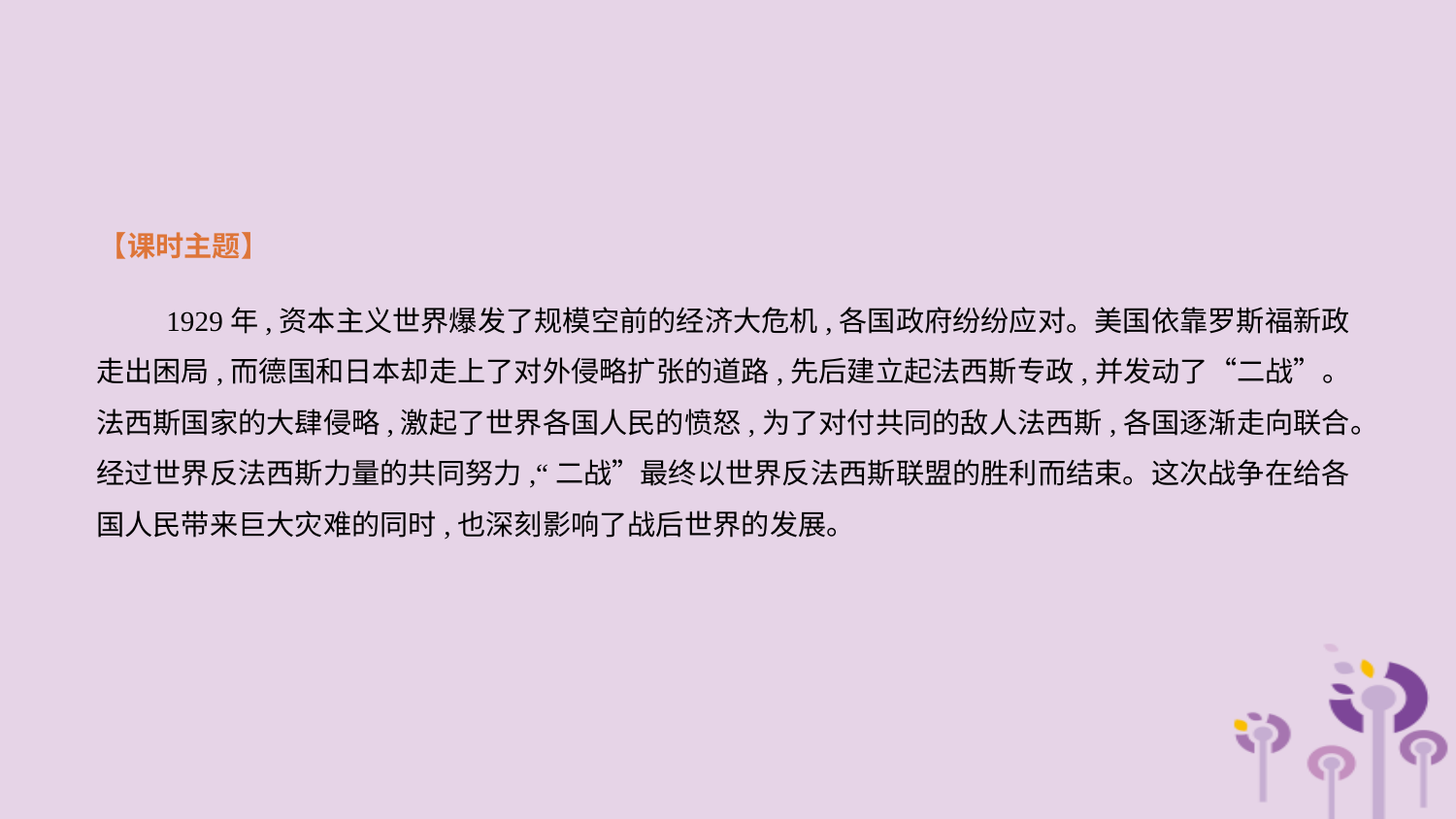

【课时主题】
　　 1929年,资本主义世界爆发了规模空前的经济大危机,各国政府纷纷应对。美国依靠罗斯福新政走出困局,而德国和日本却走上了对外侵略扩张的道路,先后建立起法西斯专政,并发动了“二战”。法西斯国家的大肆侵略,激起了世界各国人民的愤怒,为了对付共同的敌人法西斯,各国逐渐走向联合。经过世界反法西斯力量的共同努力,“二战”最终以世界反法西斯联盟的胜利而结束。这次战争在给各国人民带来巨大灾难的同时,也深刻影响了战后世界的发展。